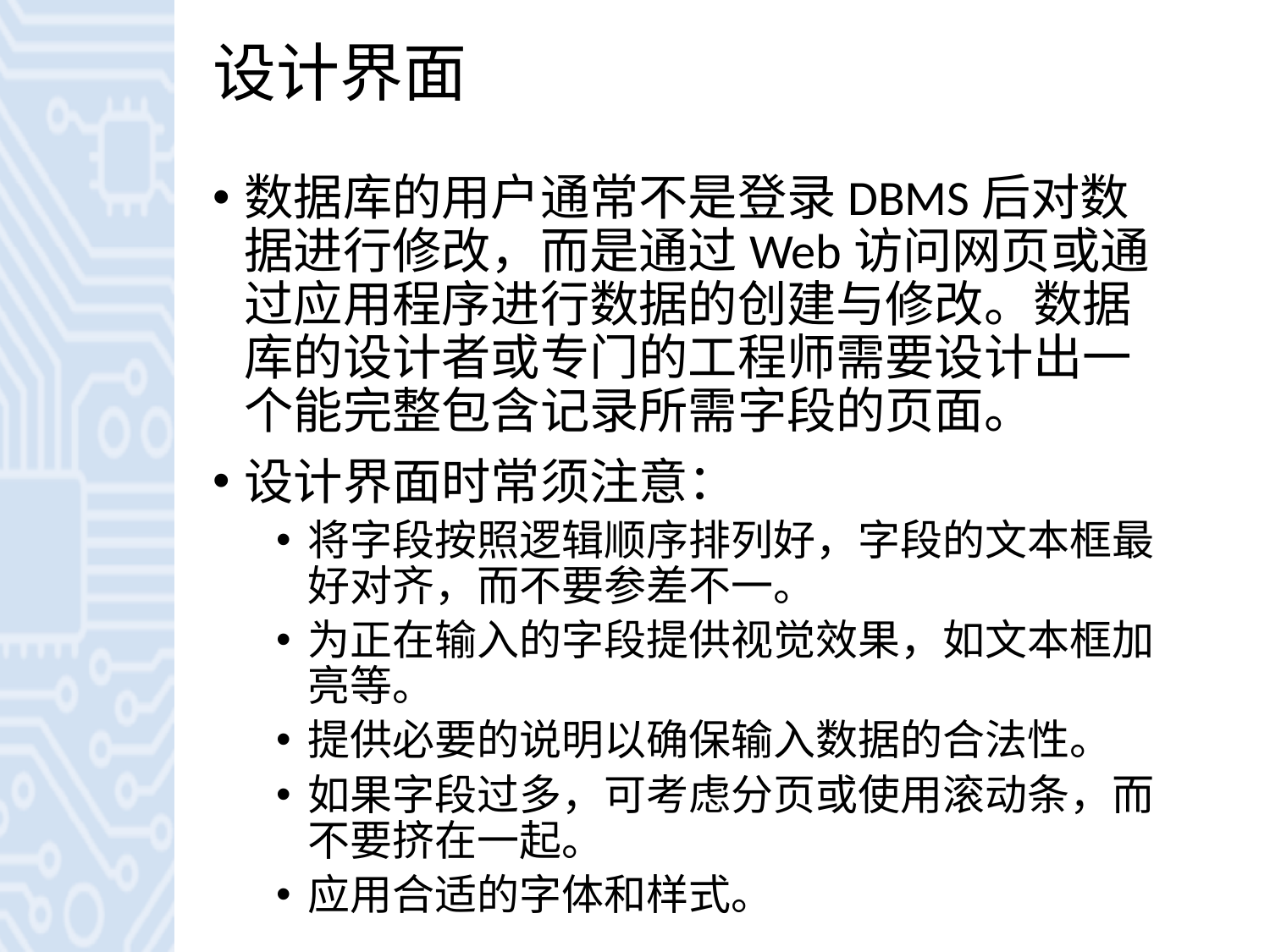

# 设计界面
数据库的用户通常不是登录DBMS后对数据进行修改，而是通过Web访问网页或通过应用程序进行数据的创建与修改。数据库的设计者或专门的工程师需要设计出一个能完整包含记录所需字段的页面。
设计界面时常须注意：
将字段按照逻辑顺序排列好，字段的文本框最好对齐，而不要参差不一。
为正在输入的字段提供视觉效果，如文本框加亮等。
提供必要的说明以确保输入数据的合法性。
如果字段过多，可考虑分页或使用滚动条，而不要挤在一起。
应用合适的字体和样式。